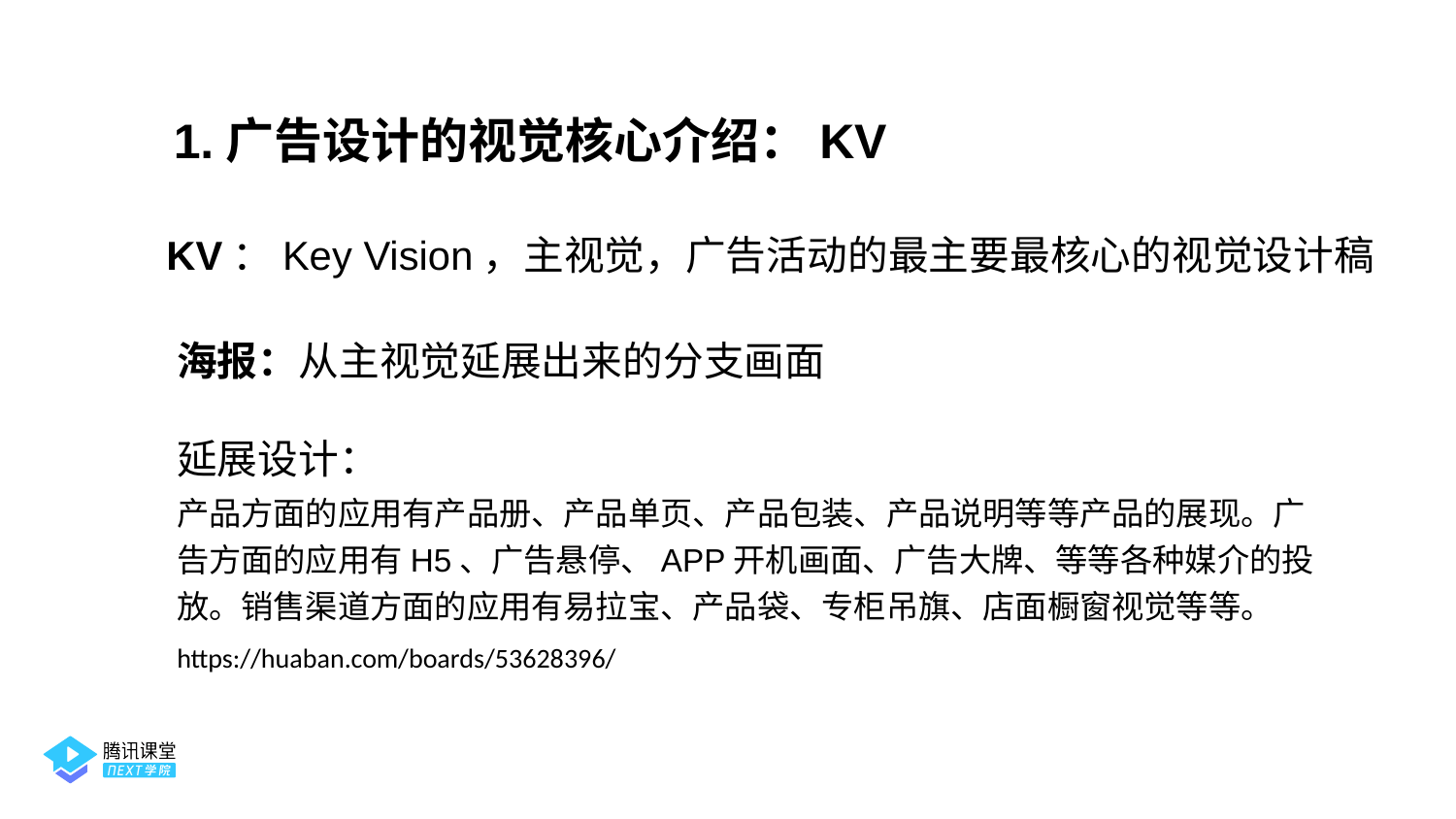

1.广告设计的视觉核心介绍：KV
KV：Key Vision，主视觉，广告活动的最主要最核心的视觉设计稿
海报：从主视觉延展出来的分支画面
延展设计：
产品方面的应用有产品册、产品单页、产品包装、产品说明等等产品的展现。广告方面的应用有H5、广告悬停、APP开机画面、广告大牌、等等各种媒介的投放。销售渠道方面的应用有易拉宝、产品袋、专柜吊旗、店面橱窗视觉等等。
https://huaban.com/boards/53628396/